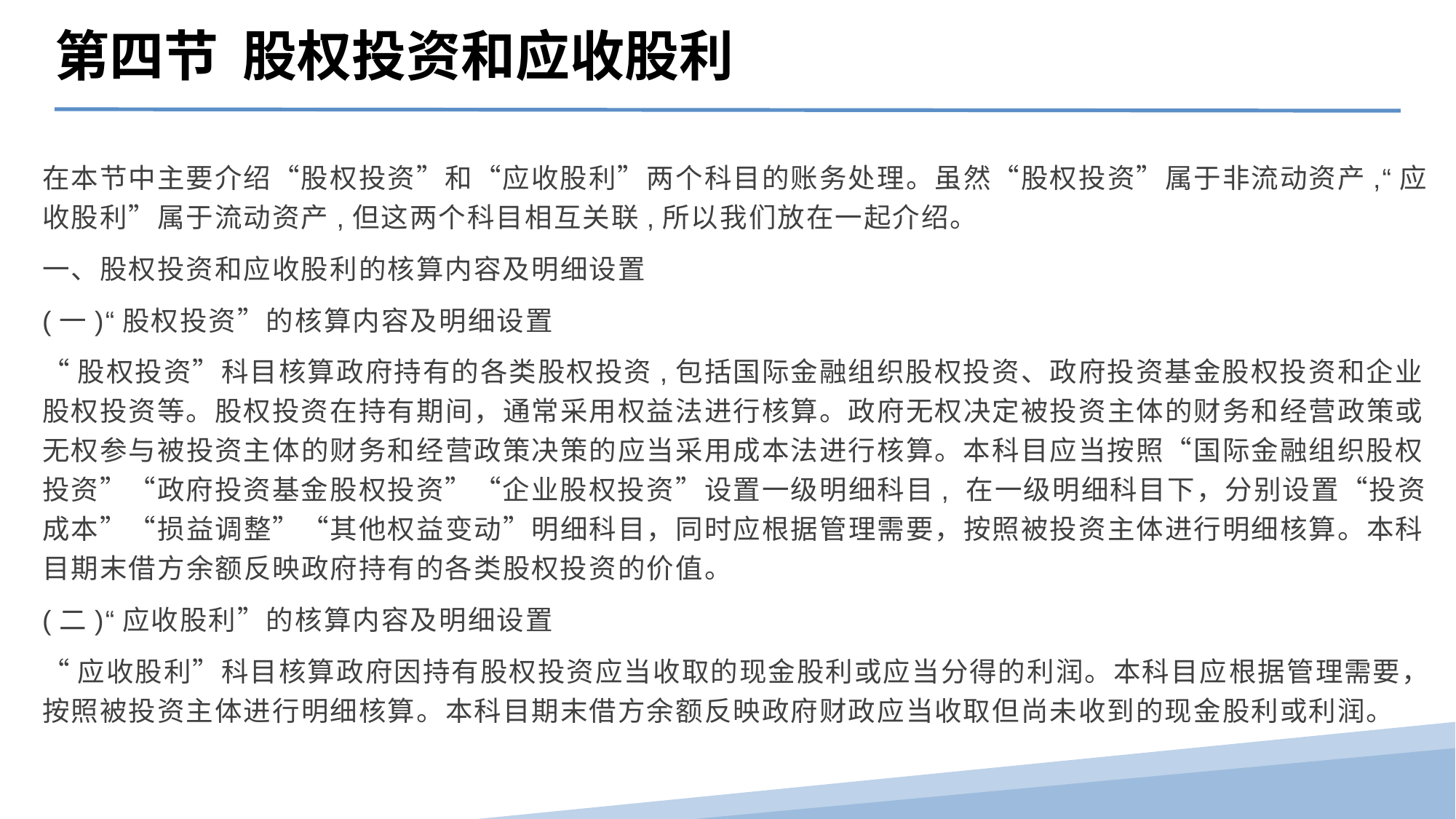

第四节  股权投资和应收股利
在本节中主要介绍“股权投资”和“应收股利”两个科目的账务处理。虽然“股权投资”属于非流动资产,“应收股利”属于流动资产,但这两个科目相互关联,所以我们放在一起介绍。
一、股权投资和应收股利的核算内容及明细设置
(一)“股权投资”的核算内容及明细设置
“股权投资”科目核算政府持有的各类股权投资,包括国际金融组织股权投资、政府投资基金股权投资和企业股权投资等。股权投资在持有期间，通常采用权益法进行核算。政府无权决定被投资主体的财务和经营政策或无权参与被投资主体的财务和经营政策决策的应当采用成本法进行核算。本科目应当按照“国际金融组织股权投资”“政府投资基金股权投资”“企业股权投资”设置一级明细科目, 在一级明细科目下，分别设置“投资成本”“损益调整”“其他权益变动”明细科目，同时应根据管理需要，按照被投资主体进行明细核算。本科目期末借方余额反映政府持有的各类股权投资的价值。
(二)“应收股利”的核算内容及明细设置
“应收股利”科目核算政府因持有股权投资应当收取的现金股利或应当分得的利润。本科目应根据管理需要，按照被投资主体进行明细核算。本科目期末借方余额反映政府财政应当收取但尚未收到的现金股利或利润。